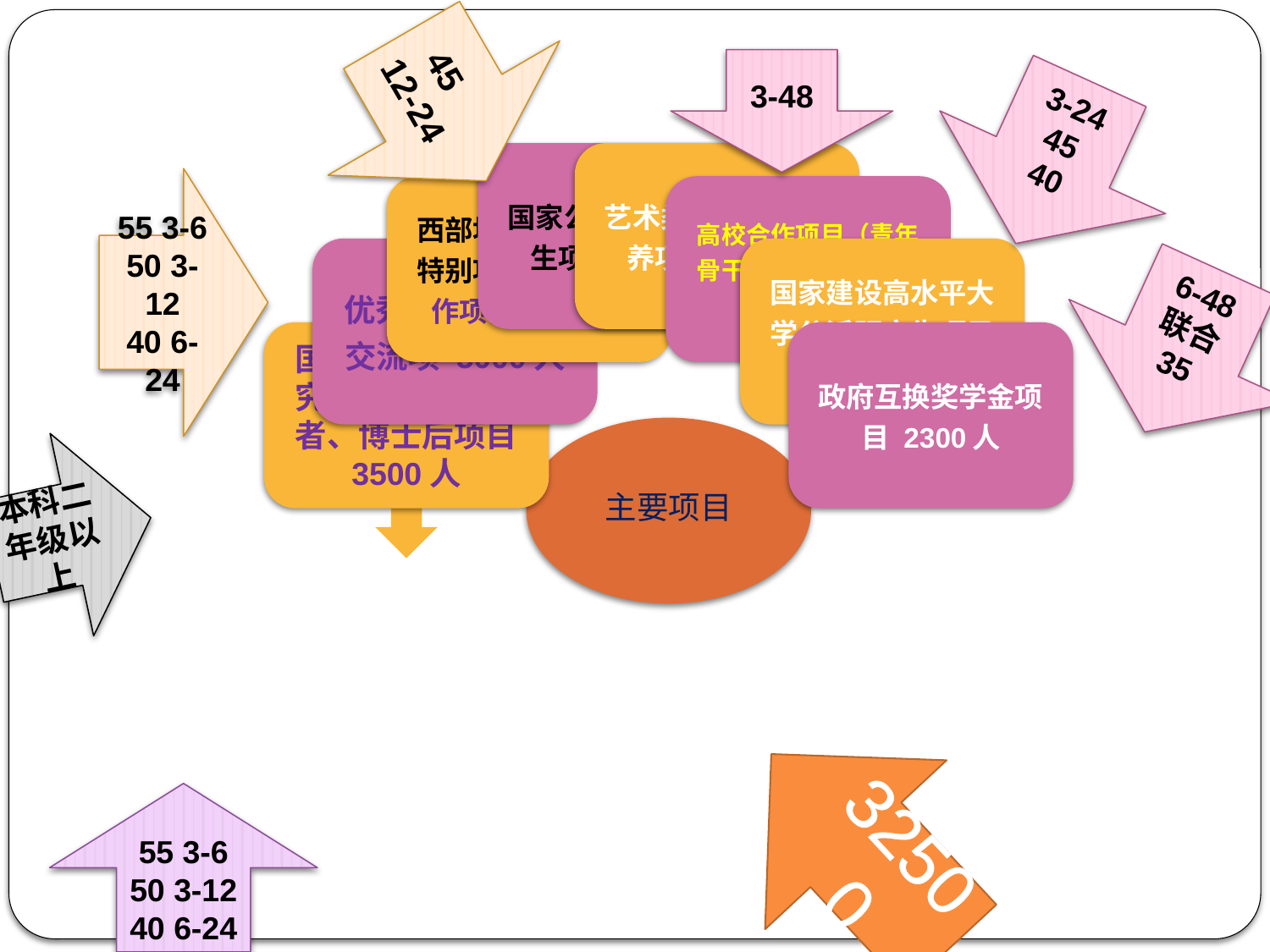

45     12-24
3-48
3-24
45
40
主要项目
55 3-6
50 3-12
40 6-24
6-48
联合 35
本科二年级以上
32500
55 3-6
50 3-12
40 6-24